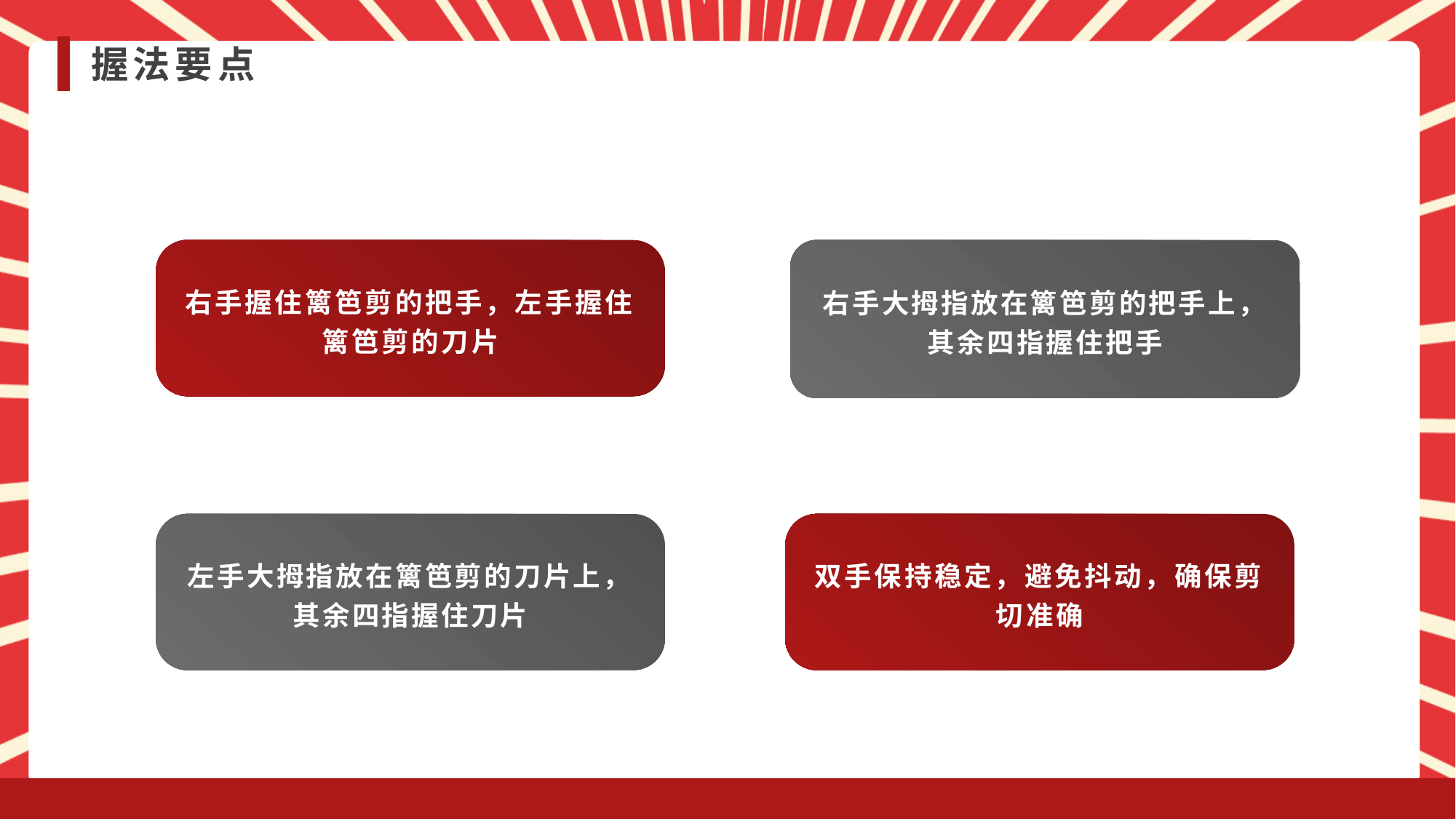

握法要点
右手握住篱笆剪的把手，左手握住篱笆剪的刀片
右手大拇指放在篱笆剪的把手上，其余四指握住把手
左手大拇指放在篱笆剪的刀片上，其余四指握住刀片
双手保持稳定，避免抖动，确保剪切准确